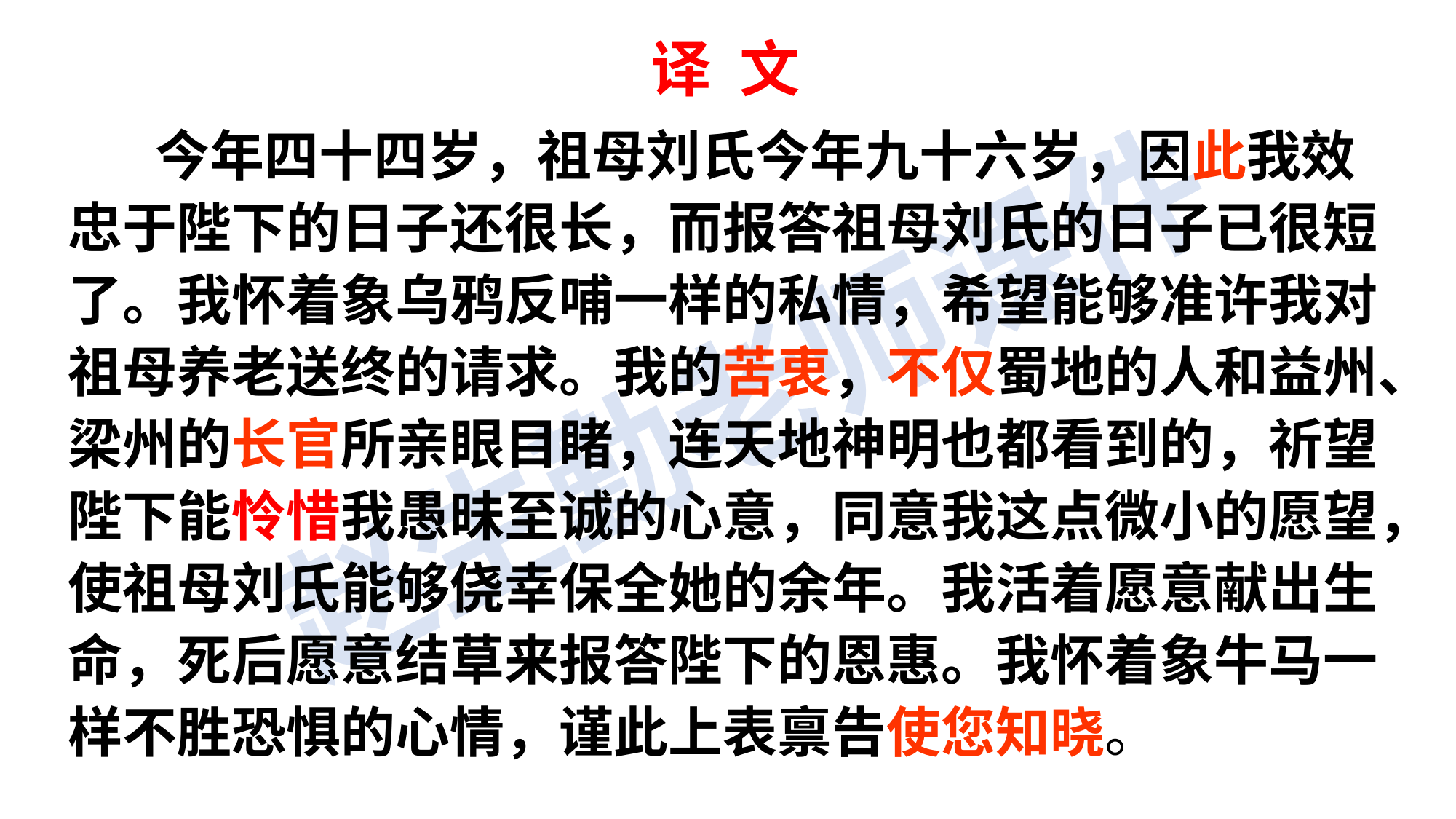

译  文
      今年四十四岁，祖母刘氏今年九十六岁，因此我效忠于陛下的日子还很长，而报答祖母刘氏的日子已很短了。我怀着象乌鸦反哺一样的私情，希望能够准许我对祖母养老送终的请求。我的苦衷，不仅蜀地的人和益州、梁州的长官所亲眼目睹，连天地神明也都看到的，祈望陛下能怜惜我愚昧至诚的心意，同意我这点微小的愿望，使祖母刘氏能够侥幸保全她的余年。我活着愿意献出生命，死后愿意结草来报答陛下的恩惠。我怀着象牛马一样不胜恐惧的心情，谨此上表禀告使您知晓。